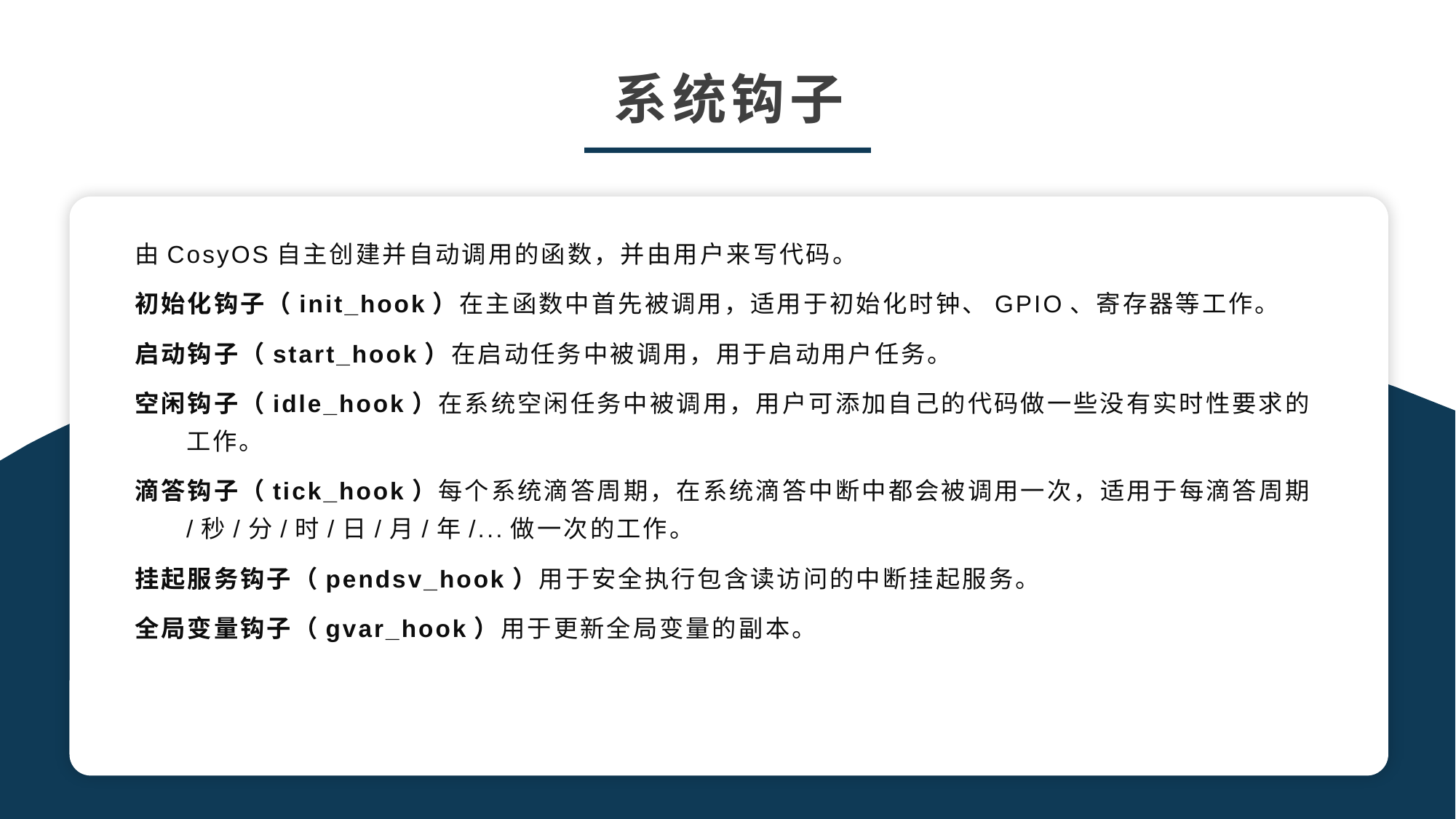

系统钩子

由CosyOS自主创建并自动调用的函数，并由用户来写代码。
初始化钩子（init_hook）在主函数中首先被调用，适用于初始化时钟、GPIO、寄存器等工作。
启动钩子（start_hook）在启动任务中被调用，用于启动用户任务。
空闲钩子（idle_hook）在系统空闲任务中被调用，用户可添加自己的代码做一些没有实时性要求的工作。
滴答钩子（tick_hook）每个系统滴答周期，在系统滴答中断中都会被调用一次，适用于每滴答周期/秒/分/时/日/月/年/...做一次的工作。
挂起服务钩子（pendsv_hook）用于安全执行包含读访问的中断挂起服务。
全局变量钩子（gvar_hook）用于更新全局变量的副本。